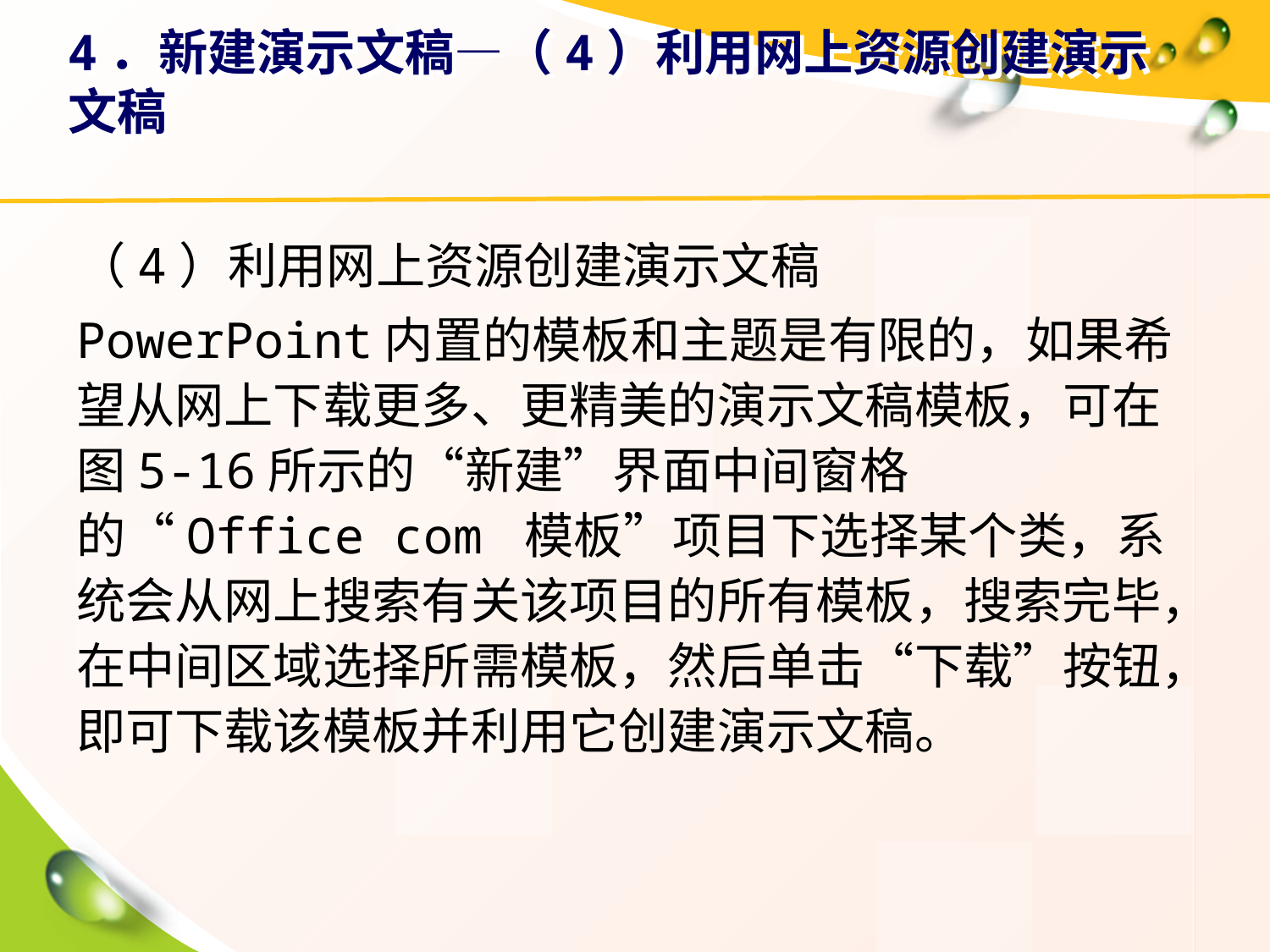

# 4．新建演示文稿—（4）利用网上资源创建演示文稿
（4）利用网上资源创建演示文稿
PowerPoint内置的模板和主题是有限的，如果希望从网上下载更多、更精美的演示文稿模板，可在图5-16所示的“新建”界面中间窗格的“Office com 模板”项目下选择某个类，系统会从网上搜索有关该项目的所有模板，搜索完毕，在中间区域选择所需模板，然后单击“下载”按钮，即可下载该模板并利用它创建演示文稿。